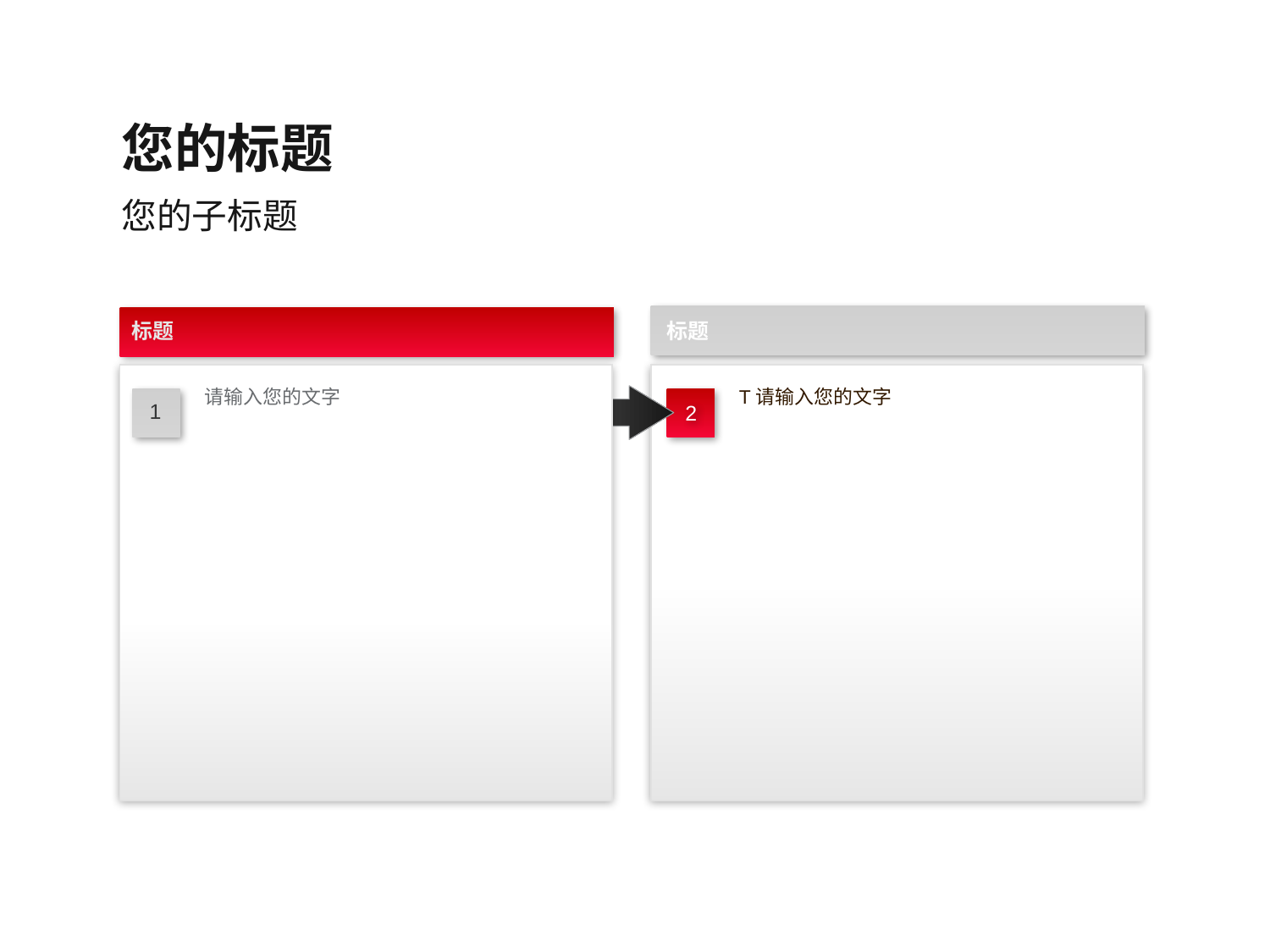

您的标题
您的子标题

标题
标题

请输入您的文字
T请输入您的文字

1
2